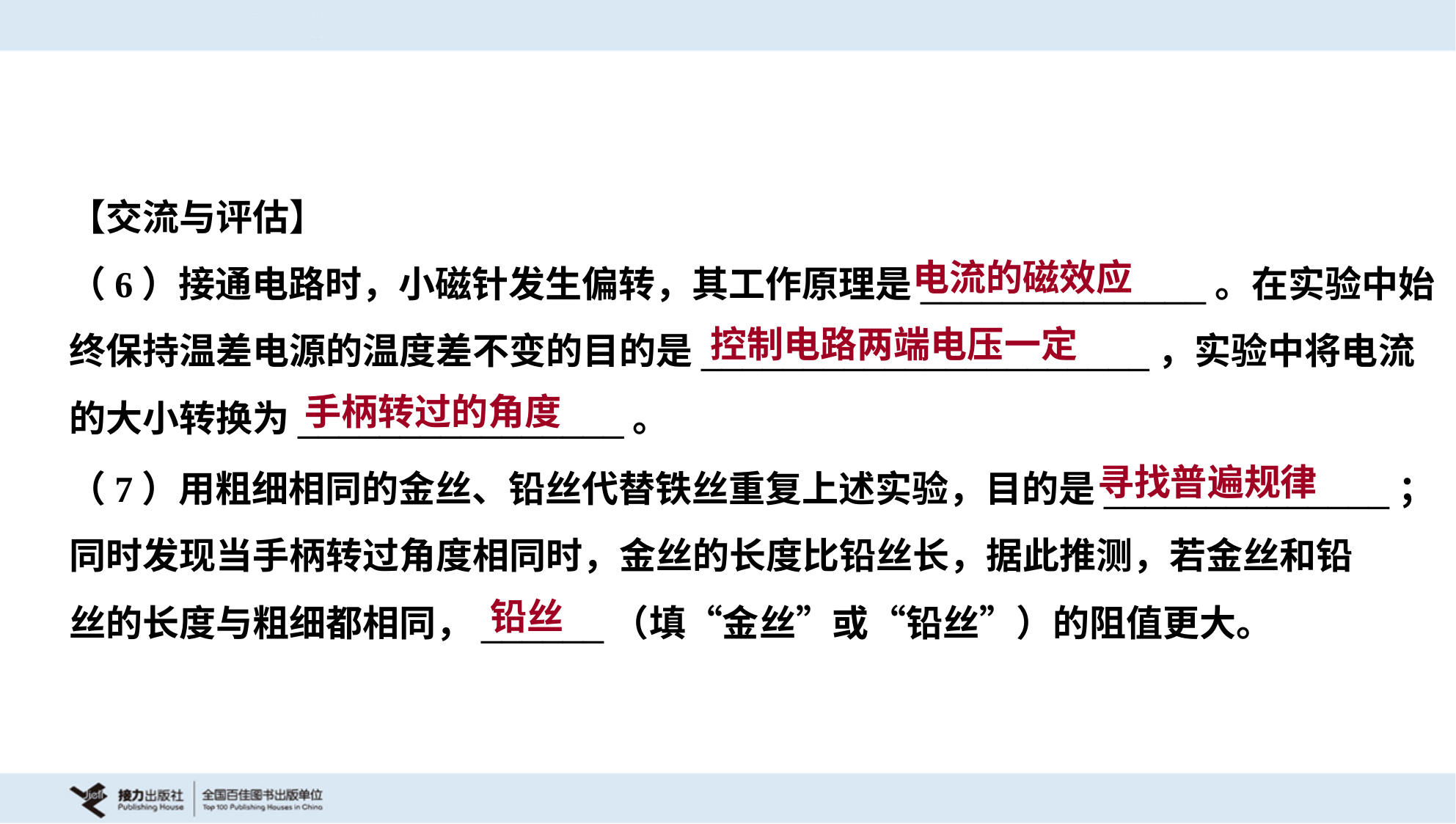

【交流与评估】
电流的磁效应
（6）接通电路时，小磁针发生偏转，其工作原理是______________。在实验中始
终保持温差电源的温度差不变的目的是______________________，实验中将电流
的大小转换为________________。
控制电路两端电压一定
手柄转过的角度
寻找普遍规律
（7）用粗细相同的金丝、铅丝代替铁丝重复上述实验，目的是______________；
同时发现当手柄转过角度相同时，金丝的长度比铅丝长，据此推测，若金丝和铅
丝的长度与粗细都相同，______（填“金丝”或“铅丝”）的阻值更大。
铅丝